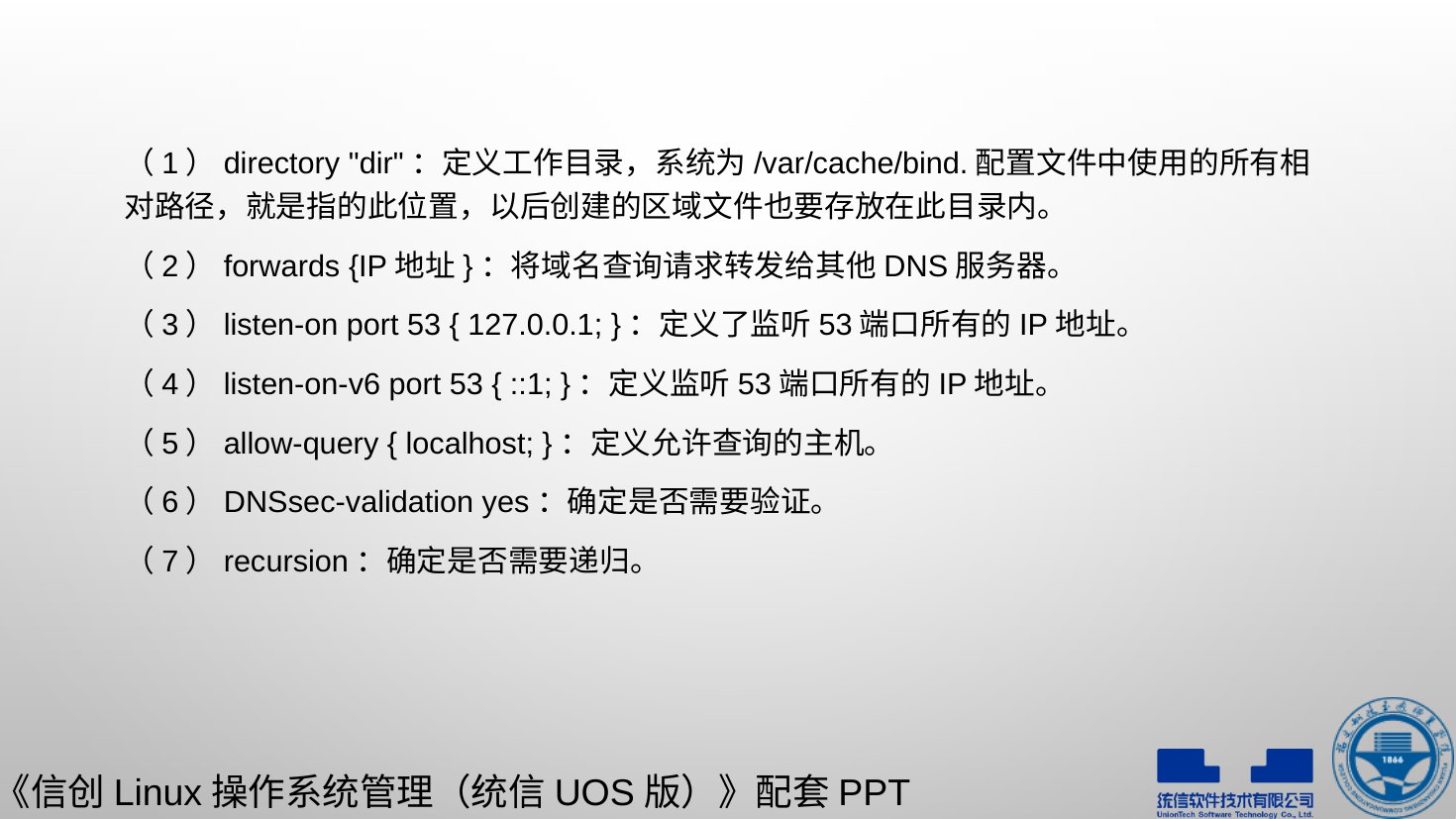

（1）directory "dir"：定义工作目录，系统为/var/cache/bind.配置文件中使用的所有相对路径，就是指的此位置，以后创建的区域文件也要存放在此目录内。
（2）forwards {IP地址}：将域名查询请求转发给其他DNS服务器。
（3）listen-on port 53 { 127.0.0.1; }：定义了监听53端口所有的IP地址。
（4）listen-on-v6 port 53 { ::1; }：定义监听53端口所有的IP地址。
（5）allow-query { localhost; }：定义允许查询的主机。
（6）DNSsec-validation yes：确定是否需要验证。
（7）recursion：确定是否需要递归。